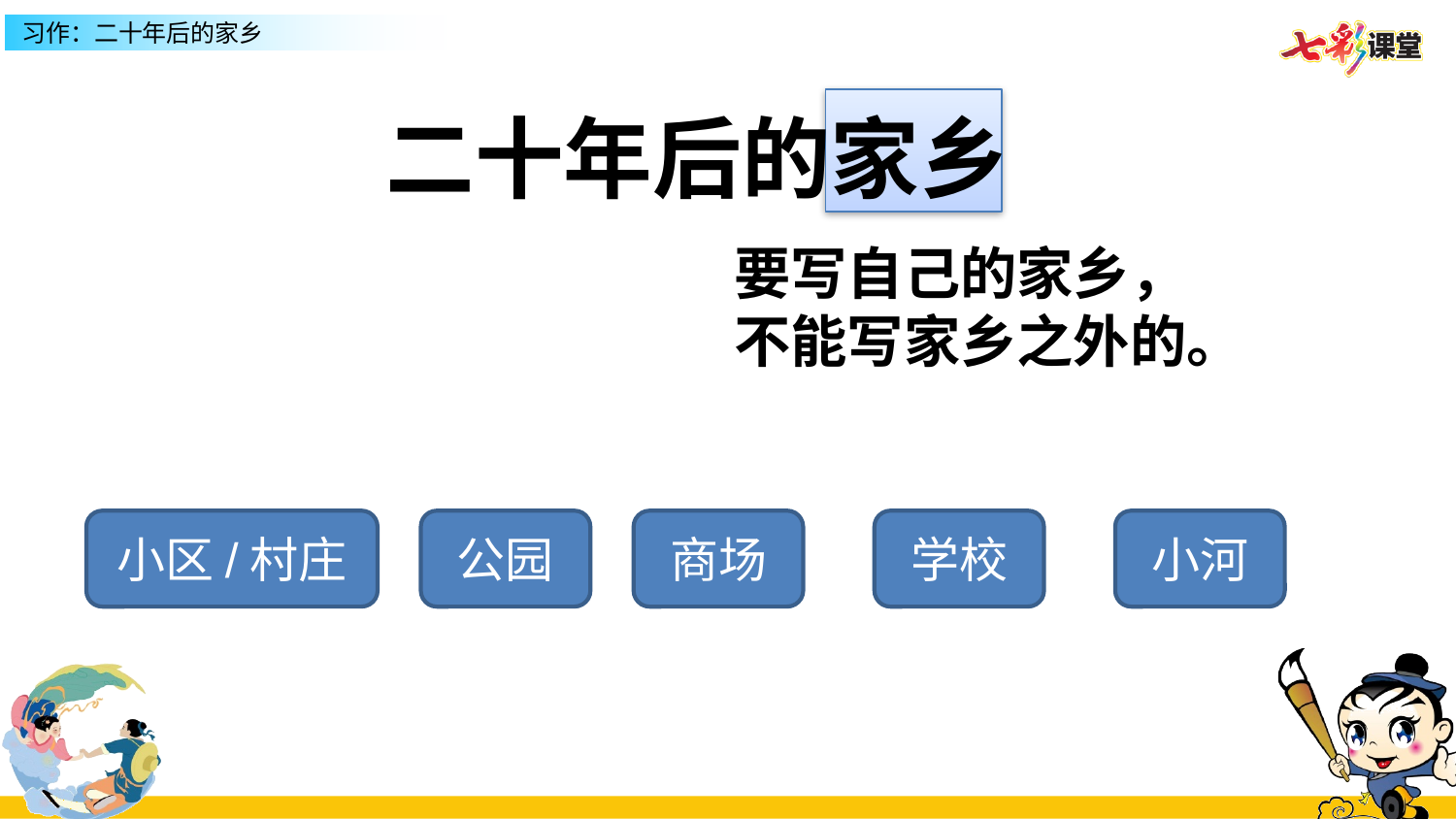

二十年后的家乡
要写自己的家乡，
不能写家乡之外的。
小区/村庄
公园
商场
学校
小河